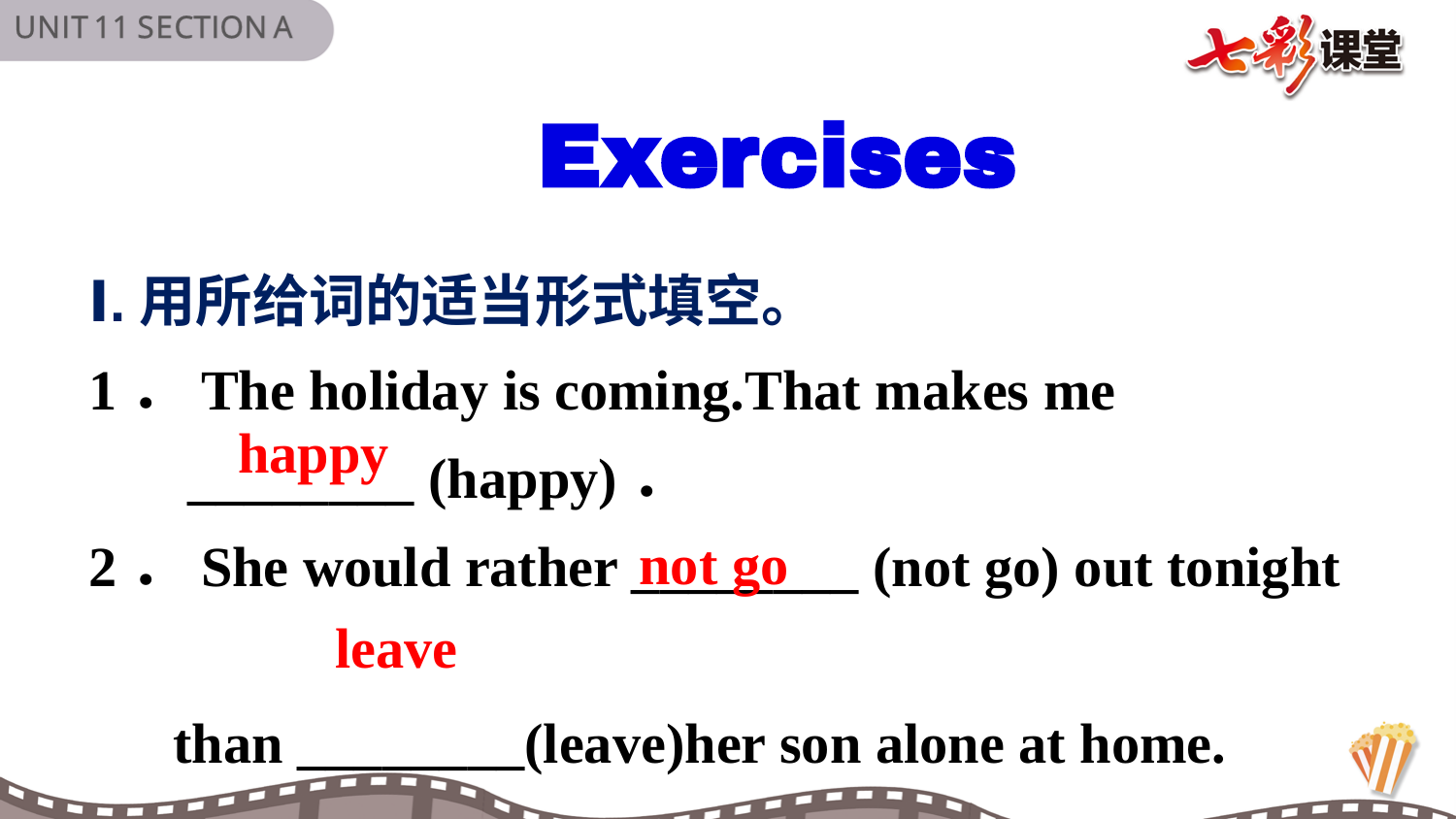

Exercises
Ⅰ.用所给词的适当形式填空。
1．The holiday is coming.That makes me
       ________ (happy)．
2．She would rather ________ (not go) out tonight
      than ________(leave)her son alone at home.
happy
not go
leave